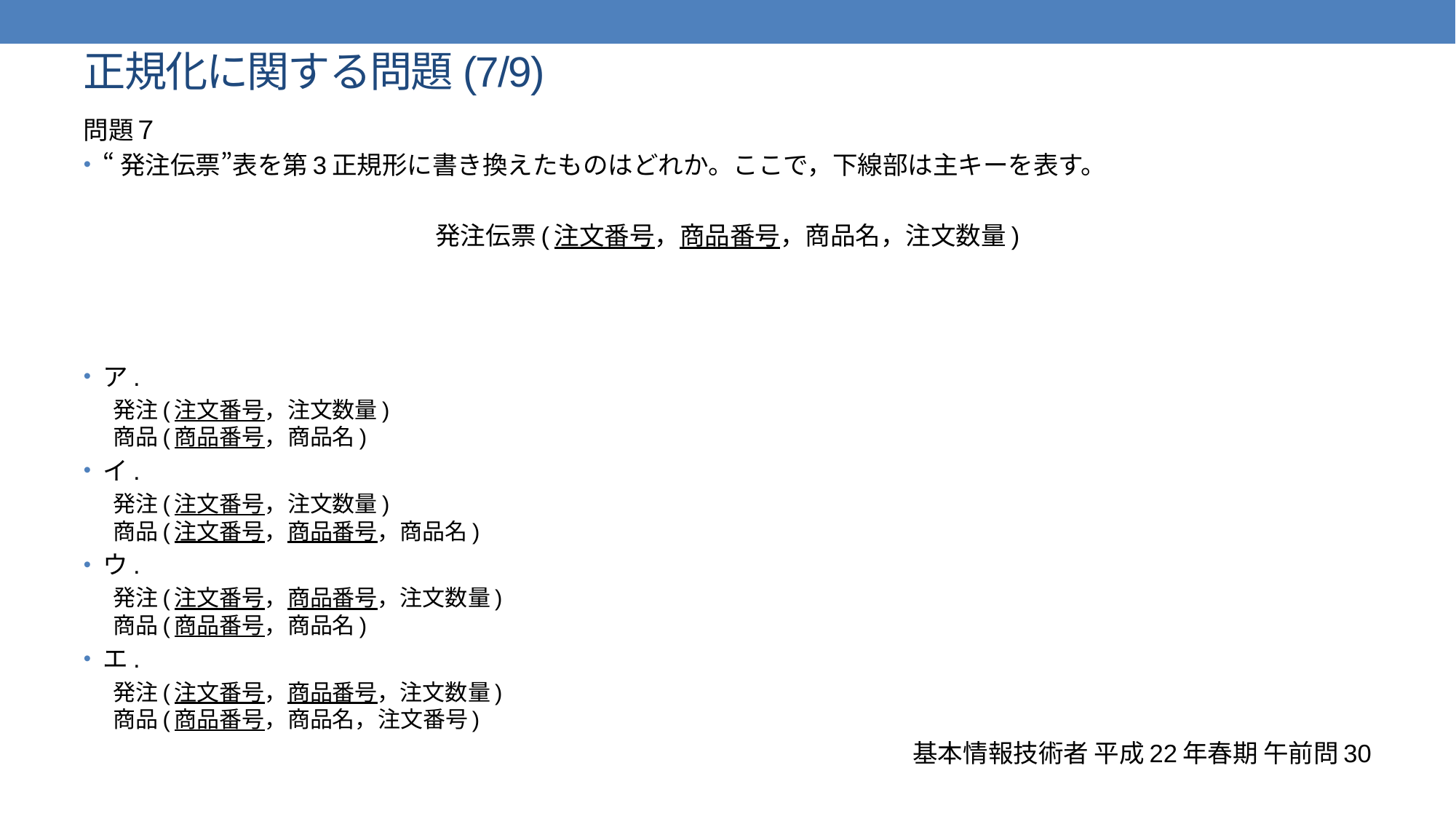

# 正規化に関する問題(7/9)
問題７
“発注伝票”表を第3正規形に書き換えたものはどれか。ここで，下線部は主キーを表す。

発注伝票(注文番号，商品番号，商品名，注文数量)

ア.
発注(注文番号，注文数量)
商品(商品番号，商品名)
イ.
発注(注文番号，注文数量)
商品(注文番号，商品番号，商品名)
ウ.
発注(注文番号，商品番号，注文数量)
商品(商品番号，商品名)
エ.
発注(注文番号，商品番号，注文数量)
商品(商品番号，商品名，注文番号)
基本情報技術者 平成22年春期 午前問30